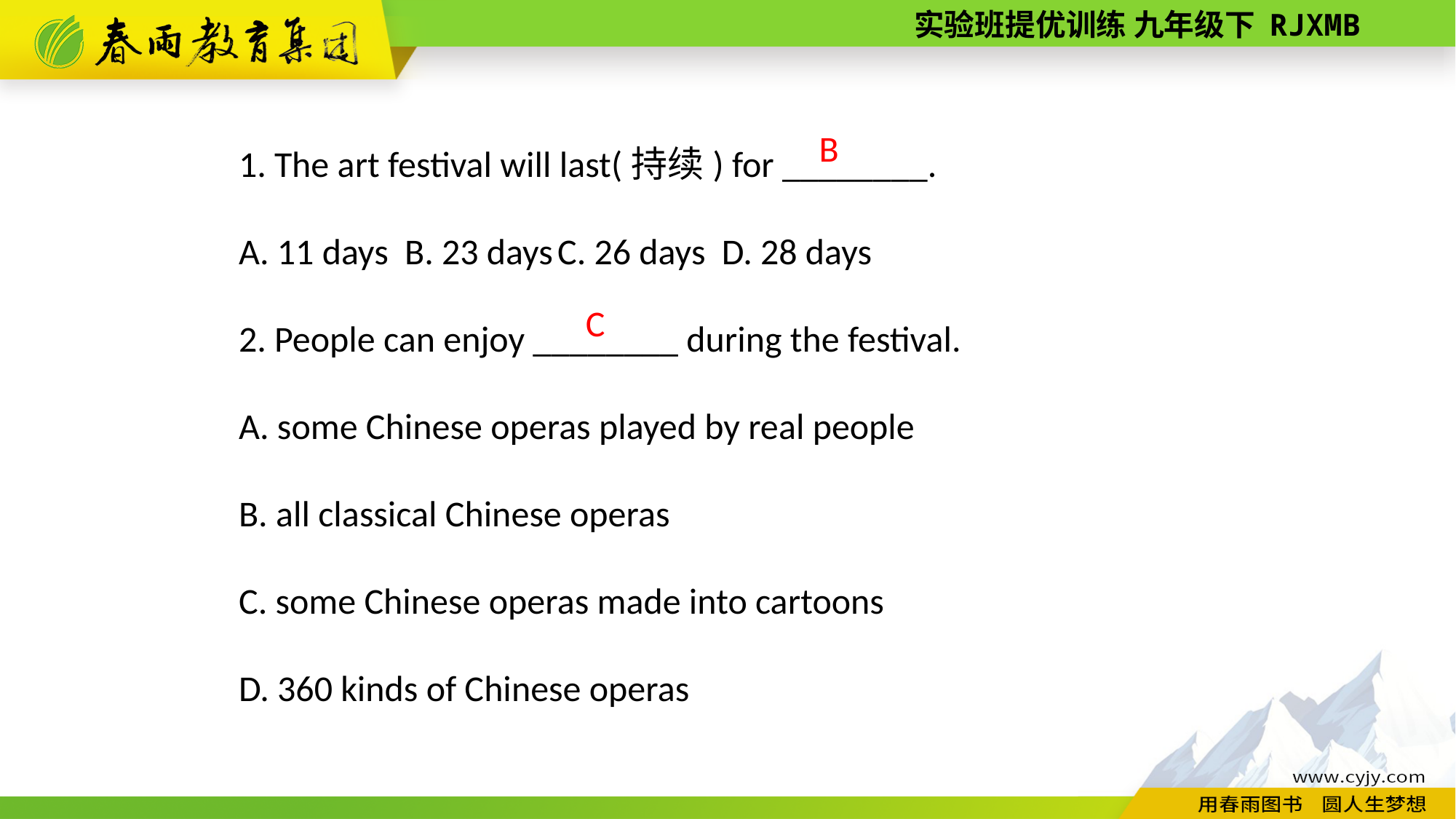

1. The art festival will last(持续) for ________.
A. 11 days  B. 23 days C. 26 days  D. 28 days
2. People can enjoy ________ during the festival.
A. some Chinese operas played by real people
B. all classical Chinese operas
C. some Chinese operas made into cartoons
D. 360 kinds of Chinese operas
B
C